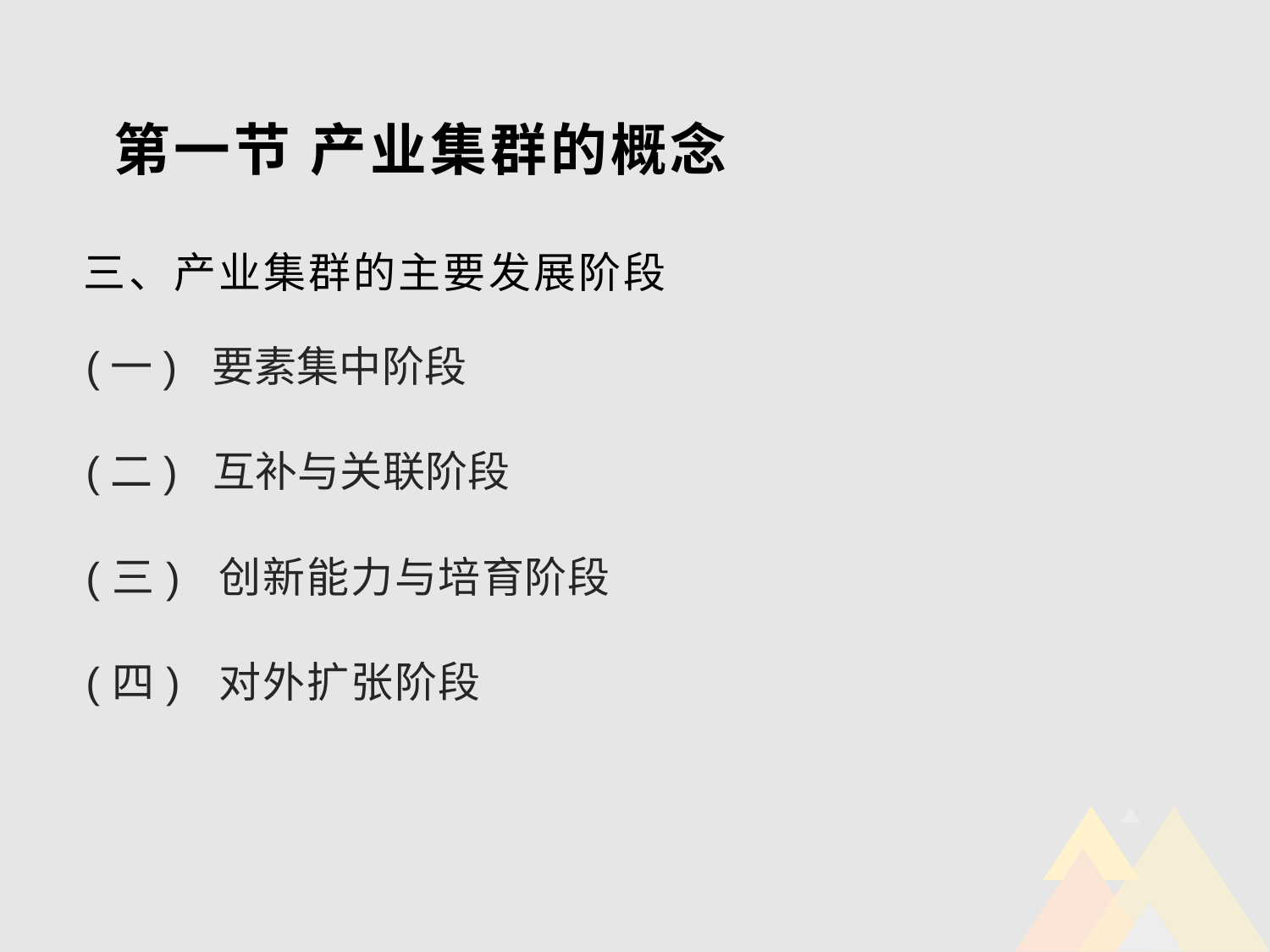

# 第一节 产业集群的概念
三、产业集群的主要发展阶段
(一)  要素集中阶段
(二)  互补与关联阶段
(三)  创新能力与培育阶段
(四)  对外扩张阶段